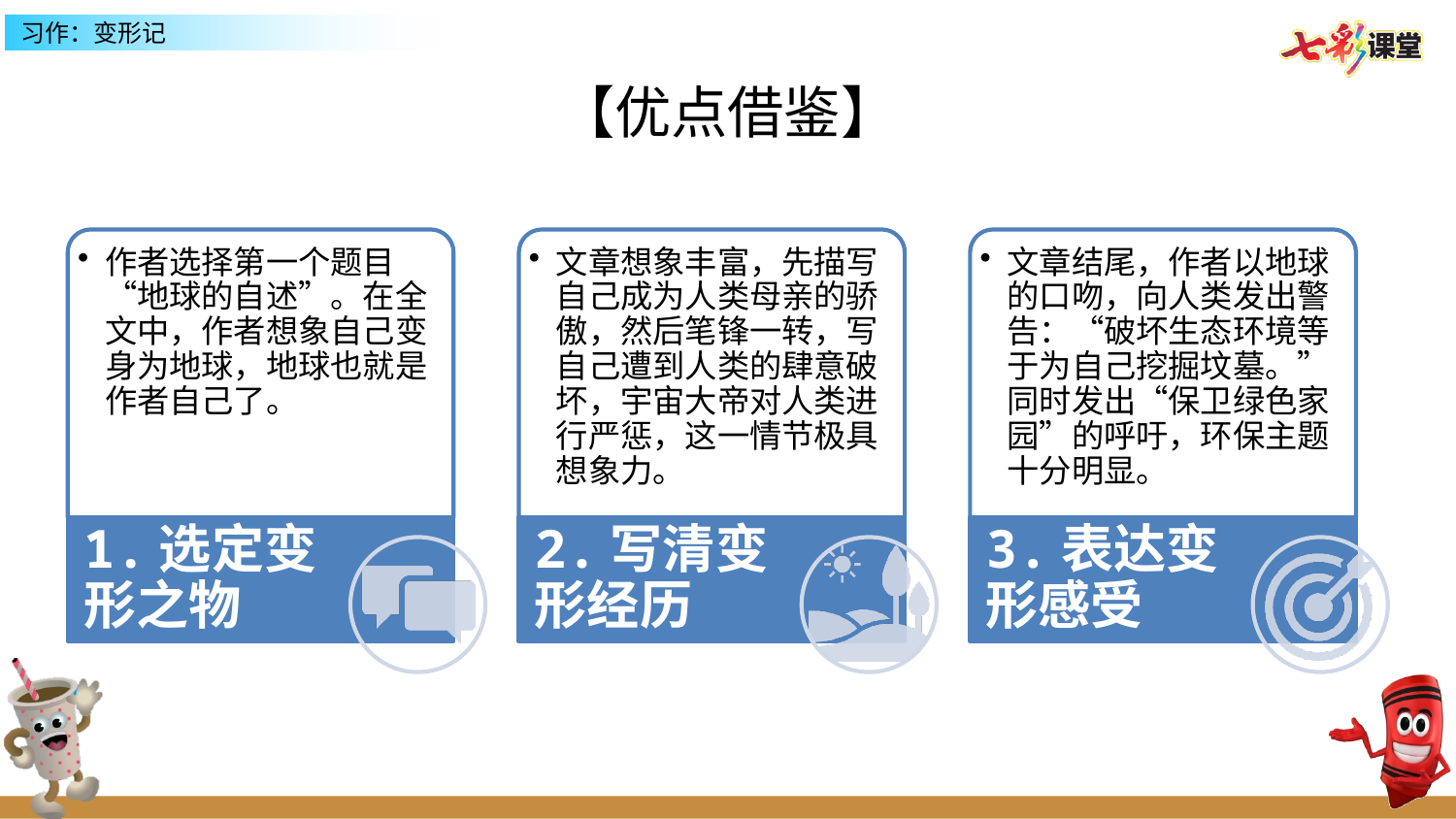

【优点借鉴】
作者选择第一个题目“地球的自述”。在全文中，作者想象自己变身为地球，地球也就是作者自己了。
1.选定变形之物

文章想象丰富，先描写自己成为人类母亲的骄傲，然后笔锋一转，写自己遭到人类的肆意破坏，宇宙大帝对人类进行严惩，这一情节极具想象力。
2.写清变形经历

文章结尾，作者以地球的口吻，向人类发出警告：“破坏生态环境等于为自己挖掘坟墓。”同时发出“保卫绿色家园”的呼吁，环保主题十分明显。
3.表达变形感受